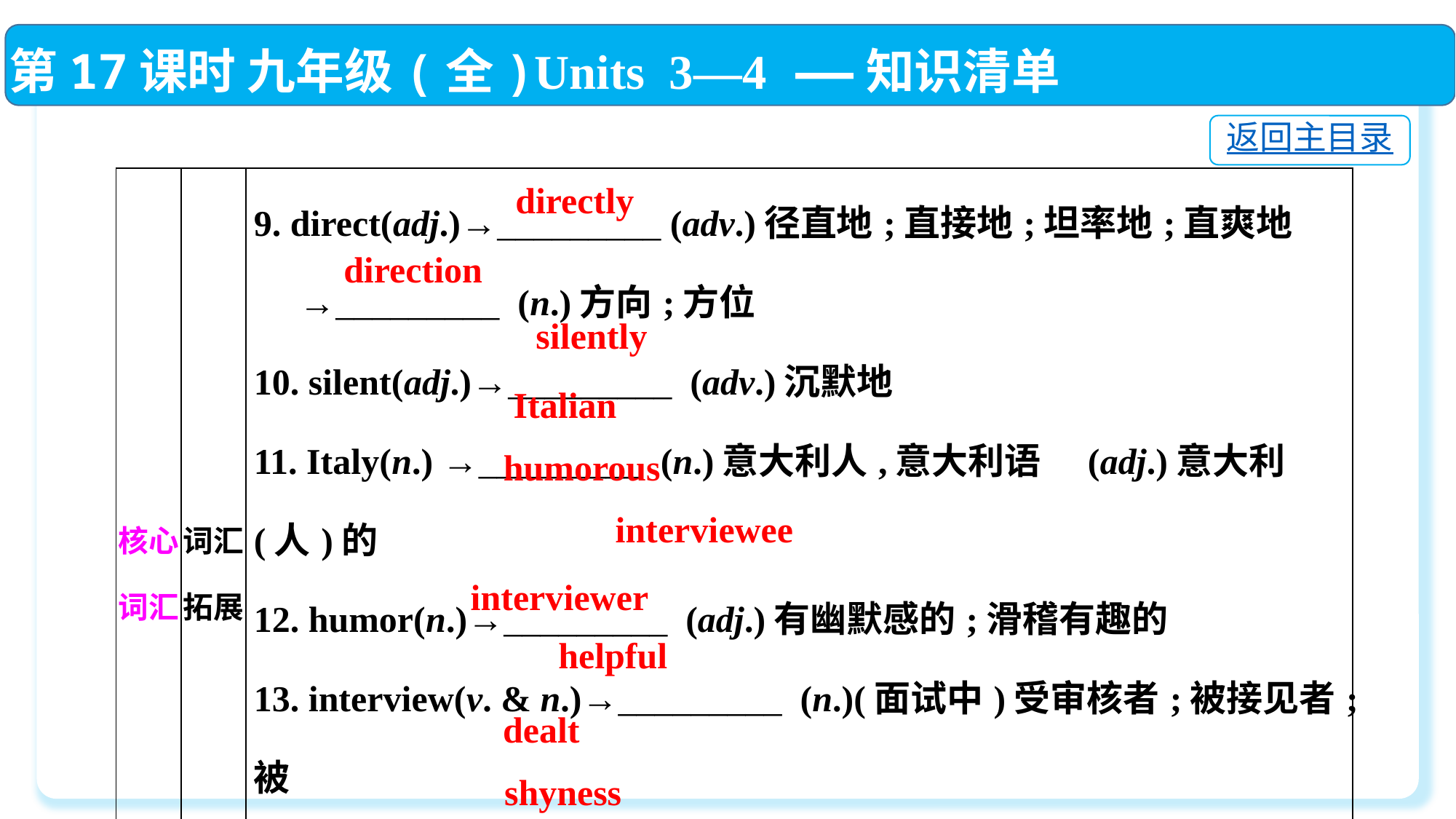

第17课时 九年级(全)Units  3—4 ——知识清单

返回主目录
| 核心词汇 | 词汇拓展 | 9. direct(adj.)→\_\_\_\_\_\_\_\_\_ (adv.)径直地;直接地;坦率地;直爽地 →\_\_\_\_\_\_\_\_\_ (n.)方向;方位 10. silent(adj.)→\_\_\_\_\_\_\_\_\_ (adv.)沉默地 11. Italy(n.) →\_\_\_\_\_\_\_\_\_ (n.)意大利人,意大利语　(adj.)意大利(人)的 12. humor(n.)→\_\_\_\_\_\_\_\_\_ (adj.)有幽默感的;滑稽有趣的 13. interview(v. & n.)→\_\_\_\_\_\_\_\_\_ (n.)(面试中)受审核者;被接见者;被 采访者 →\_\_\_\_\_\_\_\_\_ (n.)主持面试者;接见者;采访者 14. help(n. & v.)→\_\_\_\_\_\_\_\_\_ (adj.)有用的,有帮助的 15. deal(v.)→\_\_\_\_\_\_\_\_\_ (过去式/过去分词)对付,对待 16. shy(adj.) →\_\_\_\_\_\_\_\_\_ (n.)害羞,腼腆 |
| --- | --- | --- |
directly

direction
silently
Italian
humorous
interviewee
interviewer
helpful
dealt
shyness